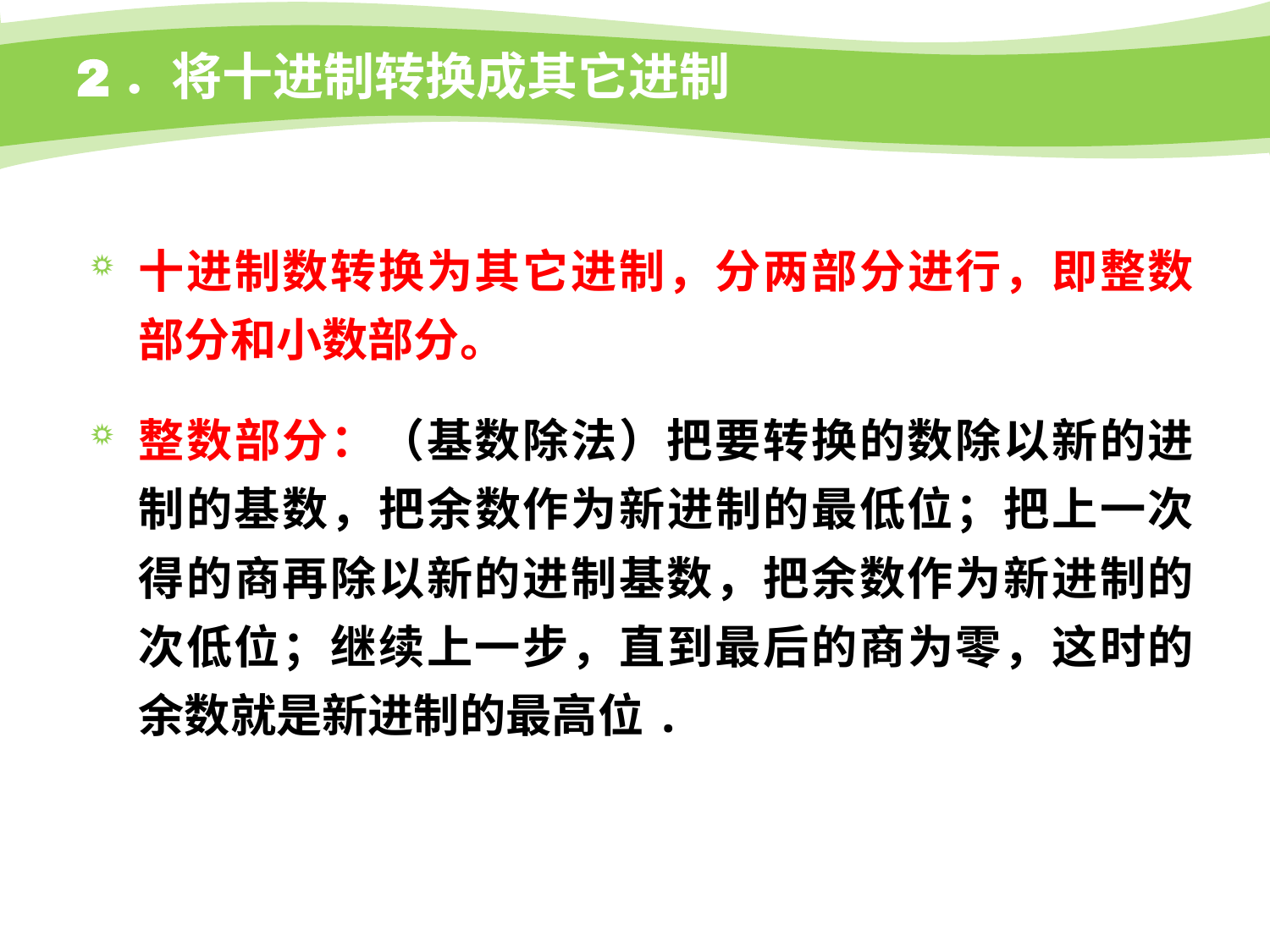

# 2．将十进制转换成其它进制
十进制数转换为其它进制，分两部分进行，即整数部分和小数部分。
整数部分：（基数除法）把要转换的数除以新的进制的基数，把余数作为新进制的最低位；把上一次得的商再除以新的进制基数，把余数作为新进制的次低位；继续上一步，直到最后的商为零，这时的余数就是新进制的最高位.